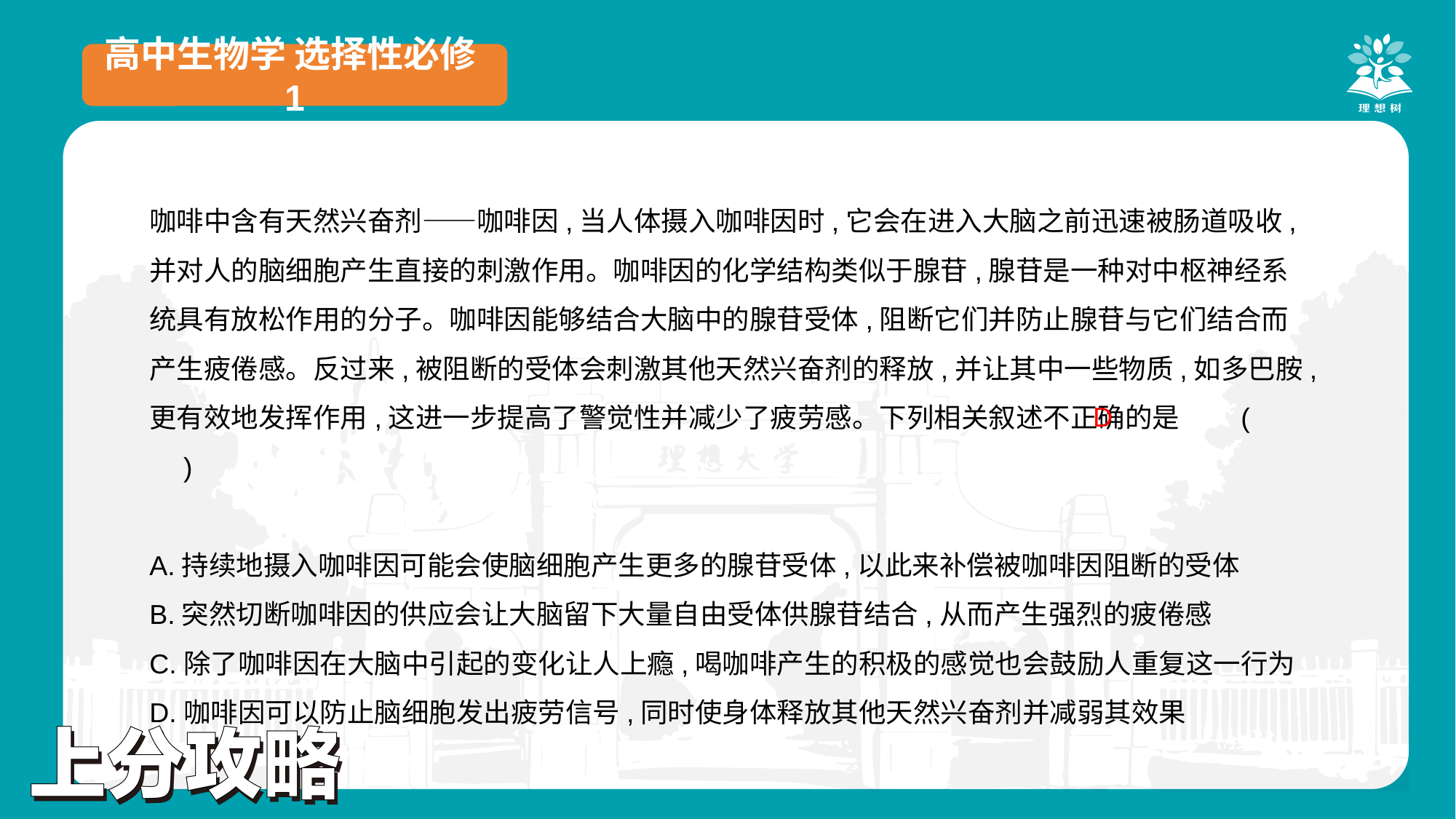

高中生物学 选择性必修1
咖啡中含有天然兴奋剂——咖啡因,当人体摄入咖啡因时,它会在进入大脑之前迅速被肠道吸收,并对人的脑细胞产生直接的刺激作用。咖啡因的化学结构类似于腺苷,腺苷是一种对中枢神经系统具有放松作用的分子。咖啡因能够结合大脑中的腺苷受体,阻断它们并防止腺苷与它们结合而产生疲倦感。反过来,被阻断的受体会刺激其他天然兴奋剂的释放,并让其中一些物质,如多巴胺,更有效地发挥作用,这进一步提高了警觉性并减少了疲劳感。下列相关叙述不正确的是	(　　)

A.持续地摄入咖啡因可能会使脑细胞产生更多的腺苷受体,以此来补偿被咖啡因阻断的受体
B.突然切断咖啡因的供应会让大脑留下大量自由受体供腺苷结合,从而产生强烈的疲倦感
C.除了咖啡因在大脑中引起的变化让人上瘾,喝咖啡产生的积极的感觉也会鼓励人重复这一行为
D.咖啡因可以防止脑细胞发出疲劳信号,同时使身体释放其他天然兴奋剂并减弱其效果
D